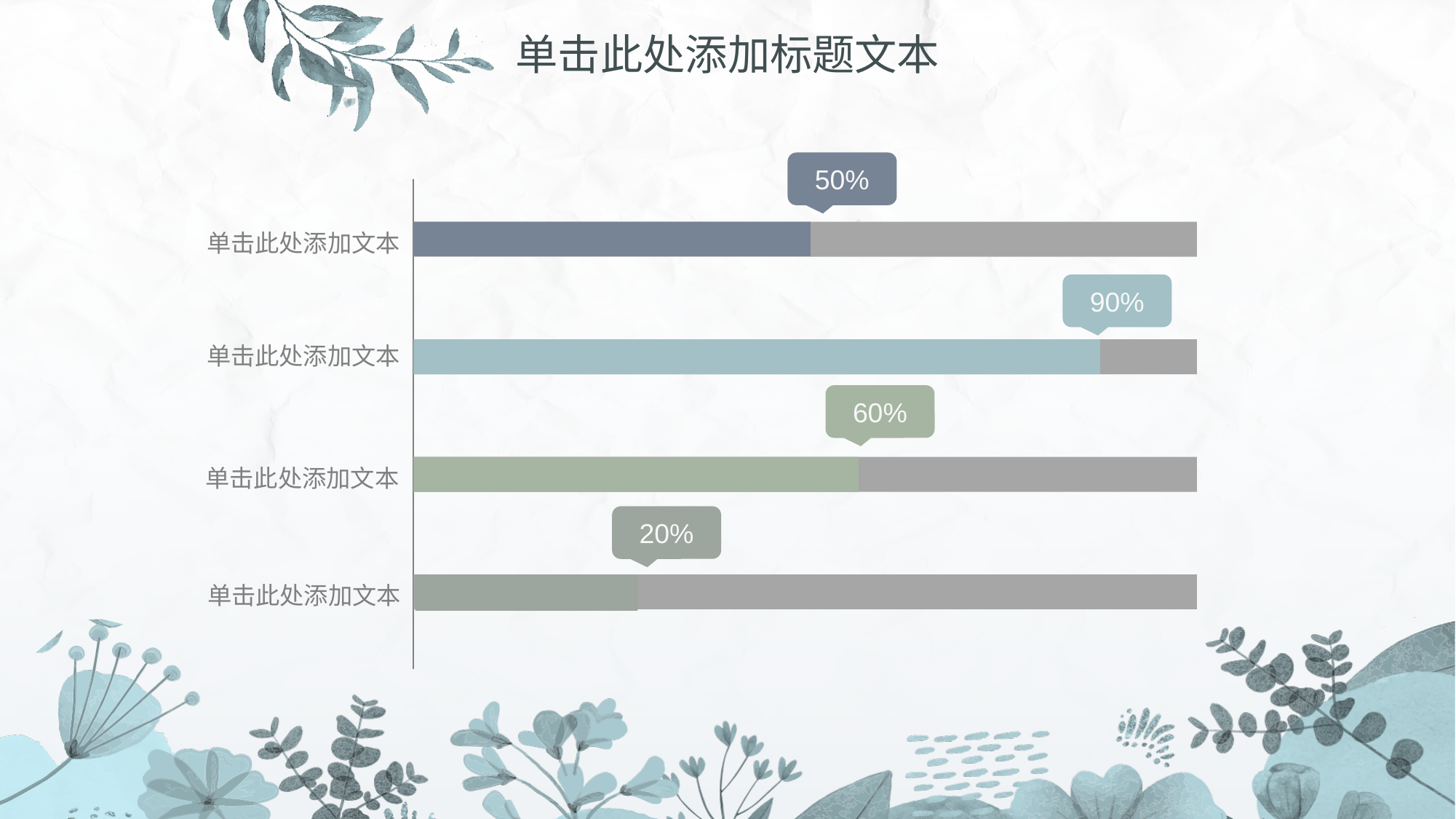

# 单击此处添加标题文本
50%

单击此处添加文本

90%
单击此处添加文本

60%

单击此处添加文本
20%

单击此处添加文本